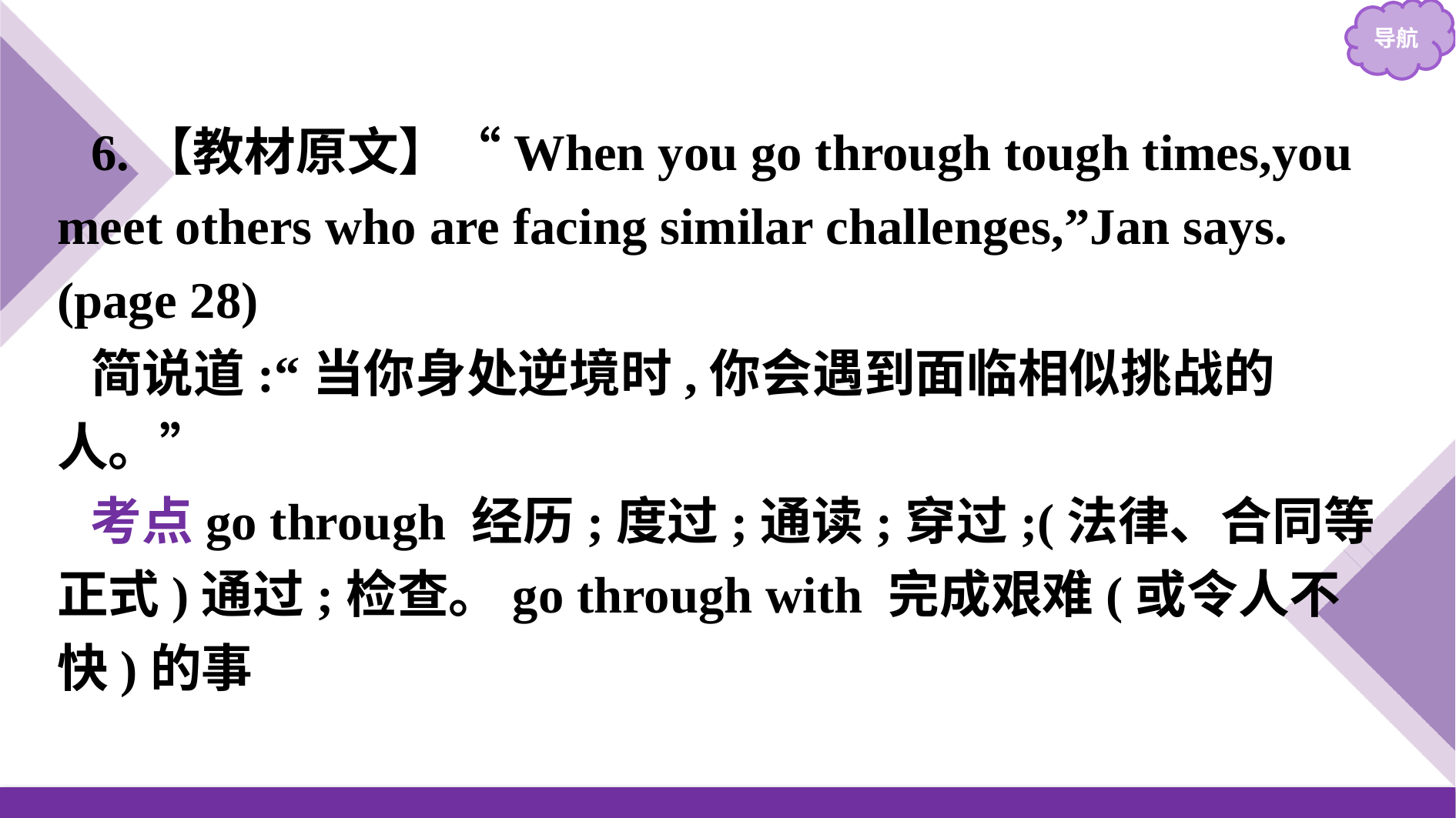

6.【教材原文】“When you go through tough times,you meet others who are facing similar challenges,”Jan says.(page 28)
简说道:“当你身处逆境时,你会遇到面临相似挑战的人。”
考点go through 经历;度过;通读;穿过;(法律、合同等正式)通过;检查。go through with 完成艰难(或令人不快)的事